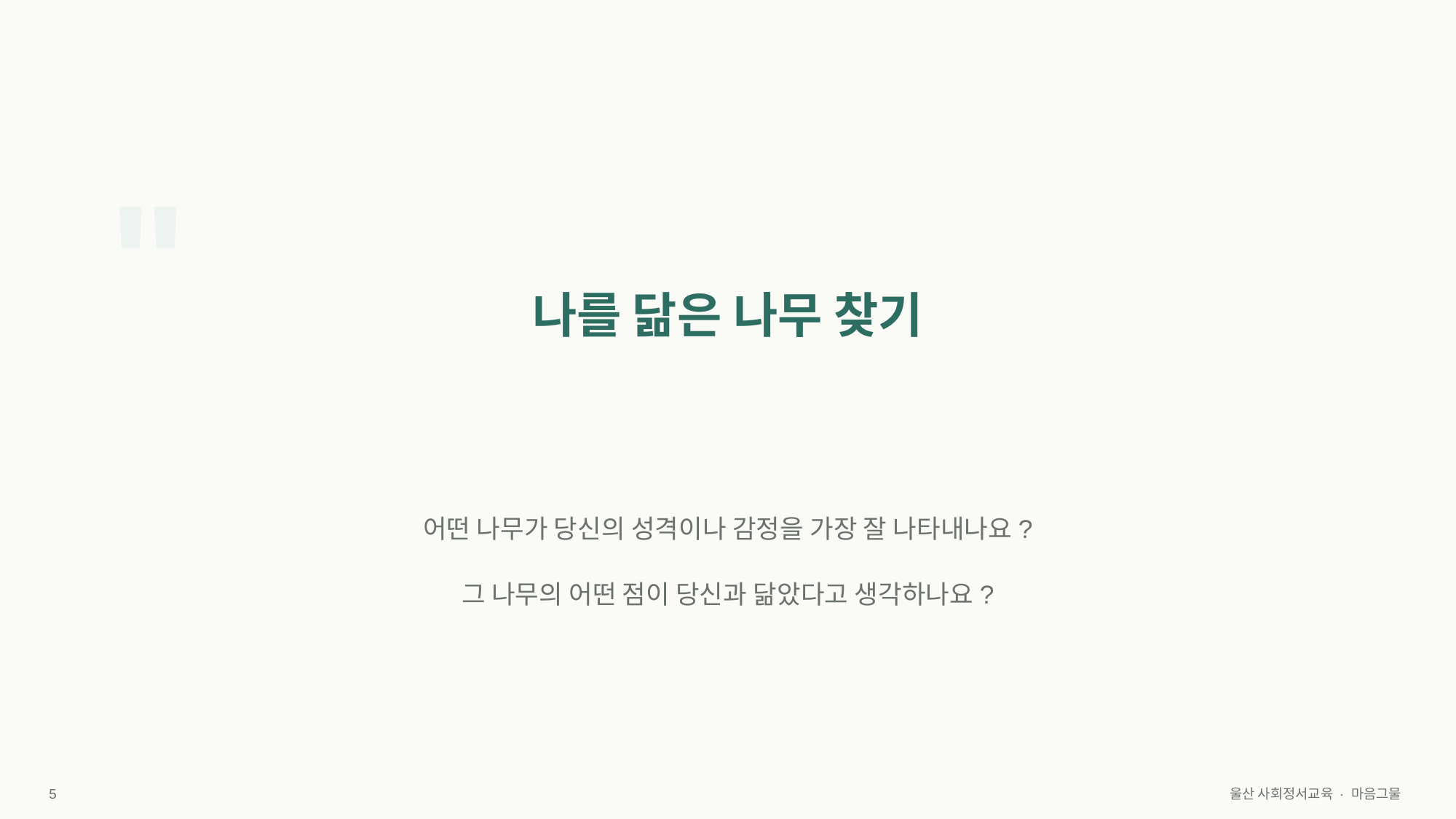

"
나를 닮은 나무 찾기
어떤 나무가 당신의 성격이나 감정을 가장 잘 나타내나요?
그 나무의 어떤 점이 당신과 닮았다고 생각하나요?
5
울산 사회정서교육 · 마음그물